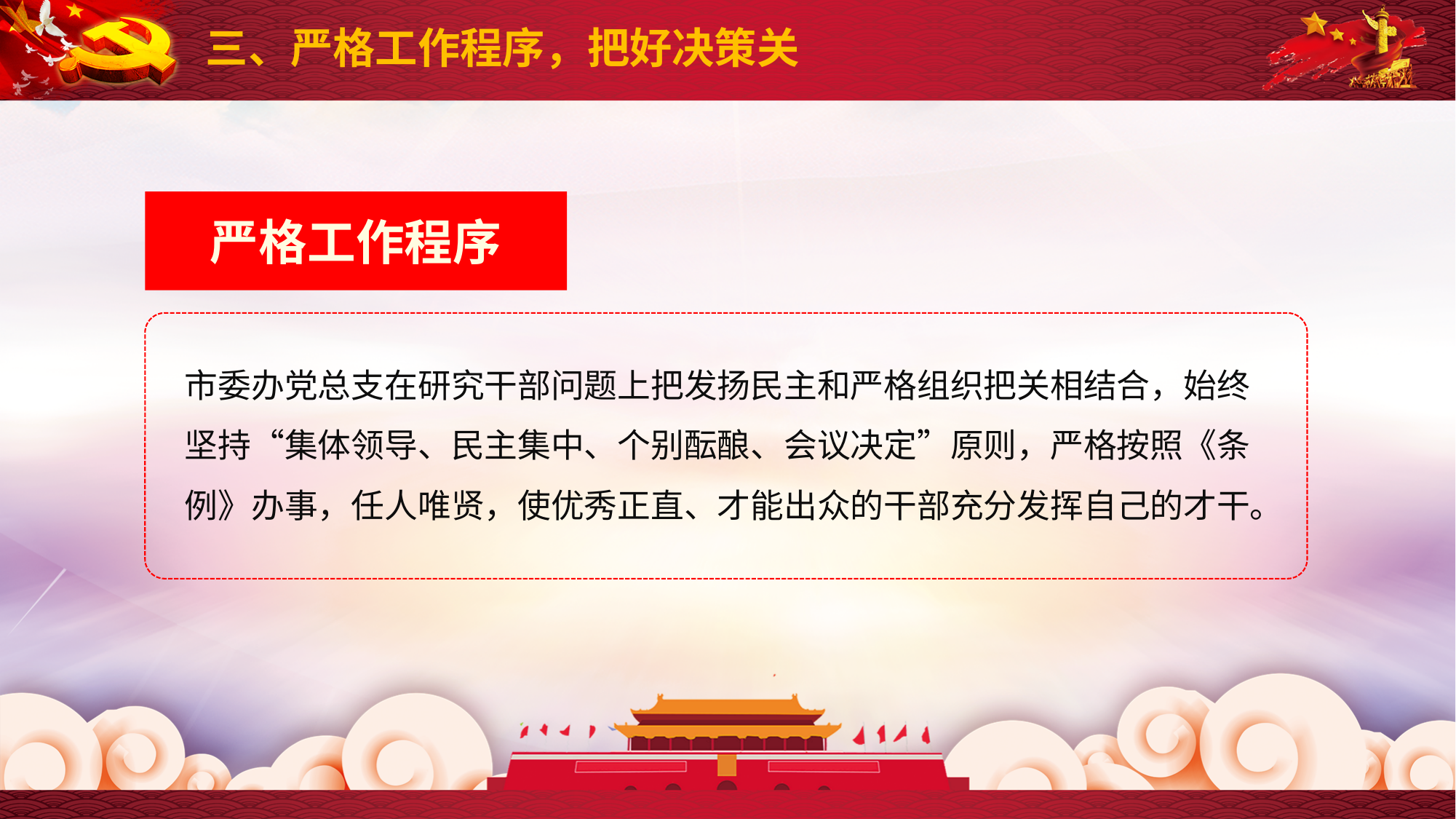

三、严格工作程序，把好决策关
严格工作程序

市委办党总支在研究干部问题上把发扬民主和严格组织把关相结合，始终坚持“集体领导、民主集中、个别酝酿、会议决定”原则，严格按照《条例》办事，任人唯贤，使优秀正直、才能出众的干部充分发挥自己的才干。